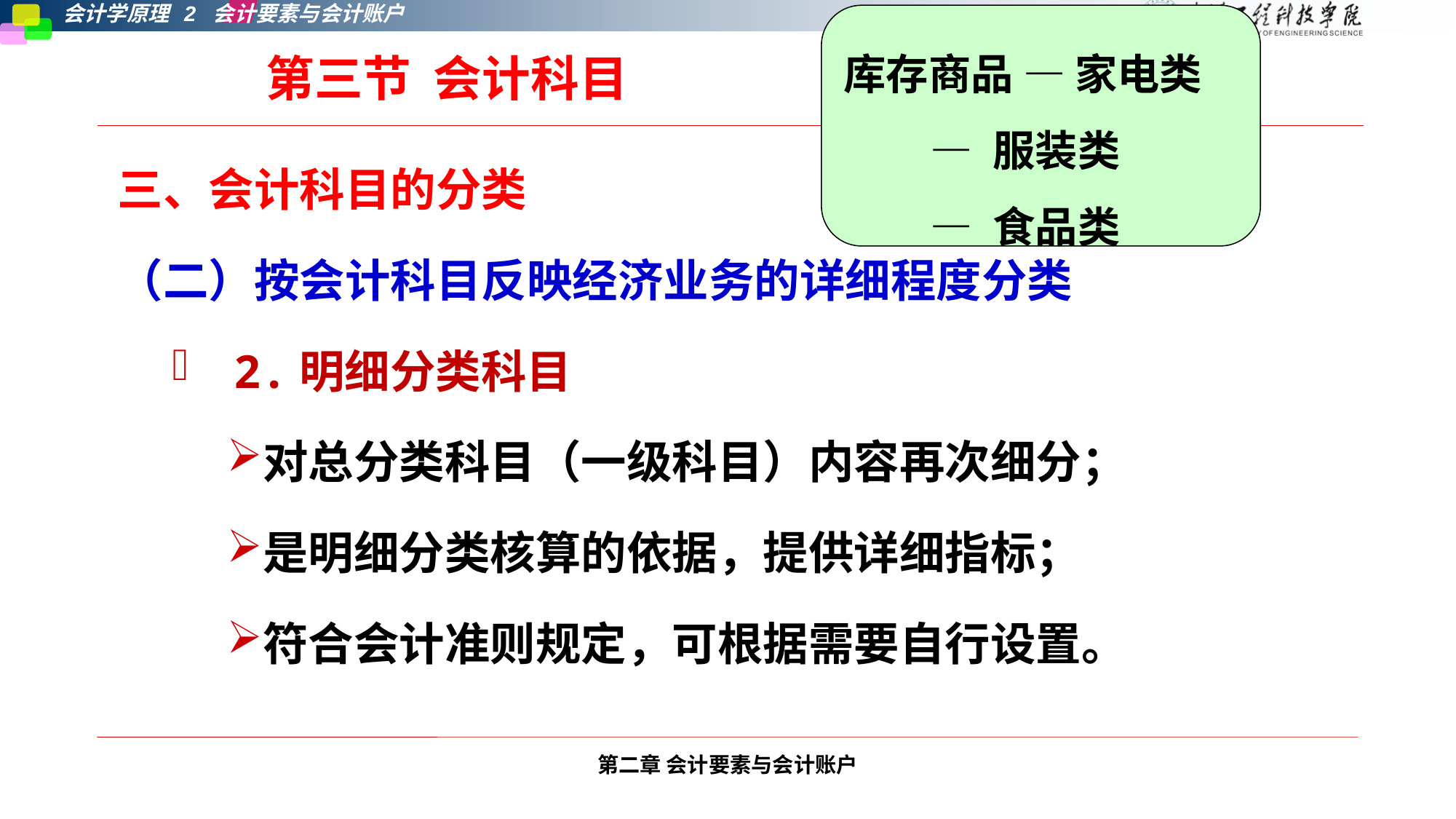

库存商品 — 家电类
         — 服装类
         — 食品类
第三节  会计科目
三、会计科目的分类
（二）按会计科目反映经济业务的详细程度分类
 2.明细分类科目
对总分类科目（一级科目）内容再次细分；
是明细分类核算的依据，提供详细指标；
符合会计准则规定，可根据需要自行设置。
第二章 会计要素与会计账户